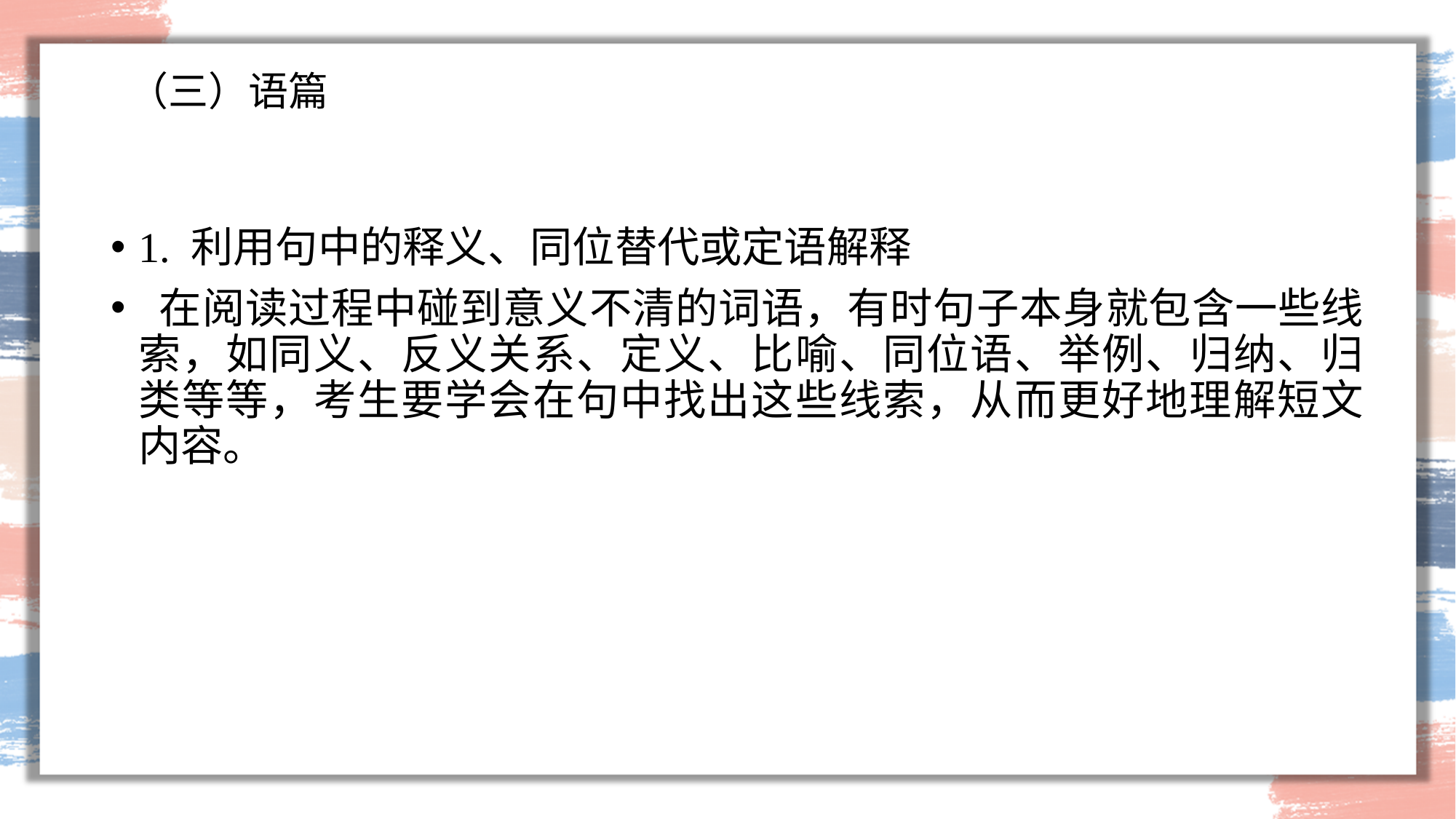

# （三）语篇
1. 利用句中的释义、同位替代或定语解释
 在阅读过程中碰到意义不清的词语，有时句子本身就包含一些线索，如同义、反义关系、定义、比喻、同位语、举例、归纳、归类等等，考生要学会在句中找出这些线索，从而更好地理解短文内容。

55